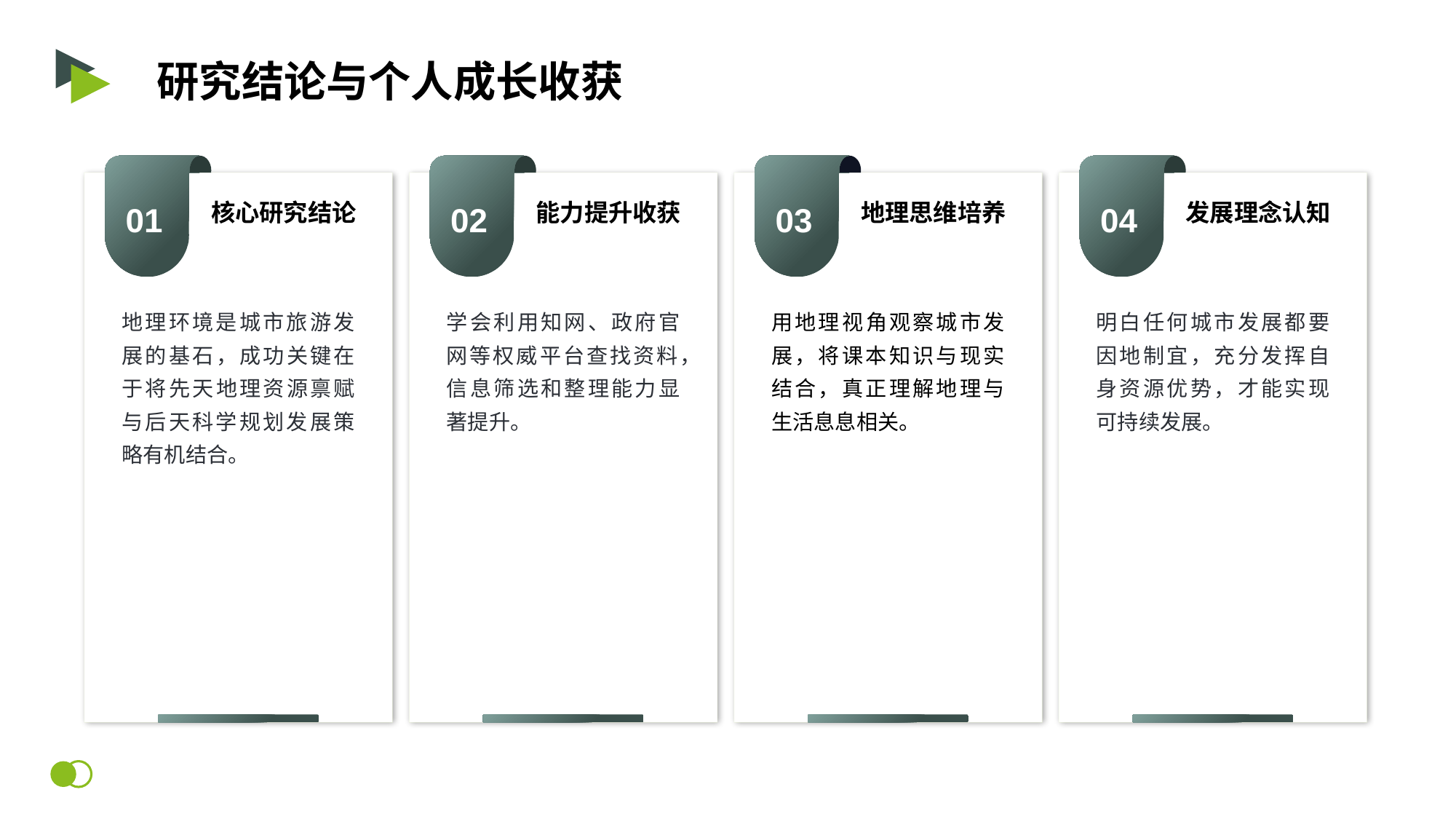

研究结论与个人成长收获

01

02

03

04

核心研究结论
能力提升收获
地理思维培养
发展理念认知
地理环境是城市旅游发展的基石，成功关键在于将先天地理资源禀赋与后天科学规划发展策略有机结合。
学会利用知网、政府官网等权威平台查找资料，信息筛选和整理能力显著提升。
用地理视角观察城市发展，将课本知识与现实结合，真正理解地理与生活息息相关。
明白任何城市发展都要因地制宜，充分发挥自身资源优势，才能实现可持续发展。